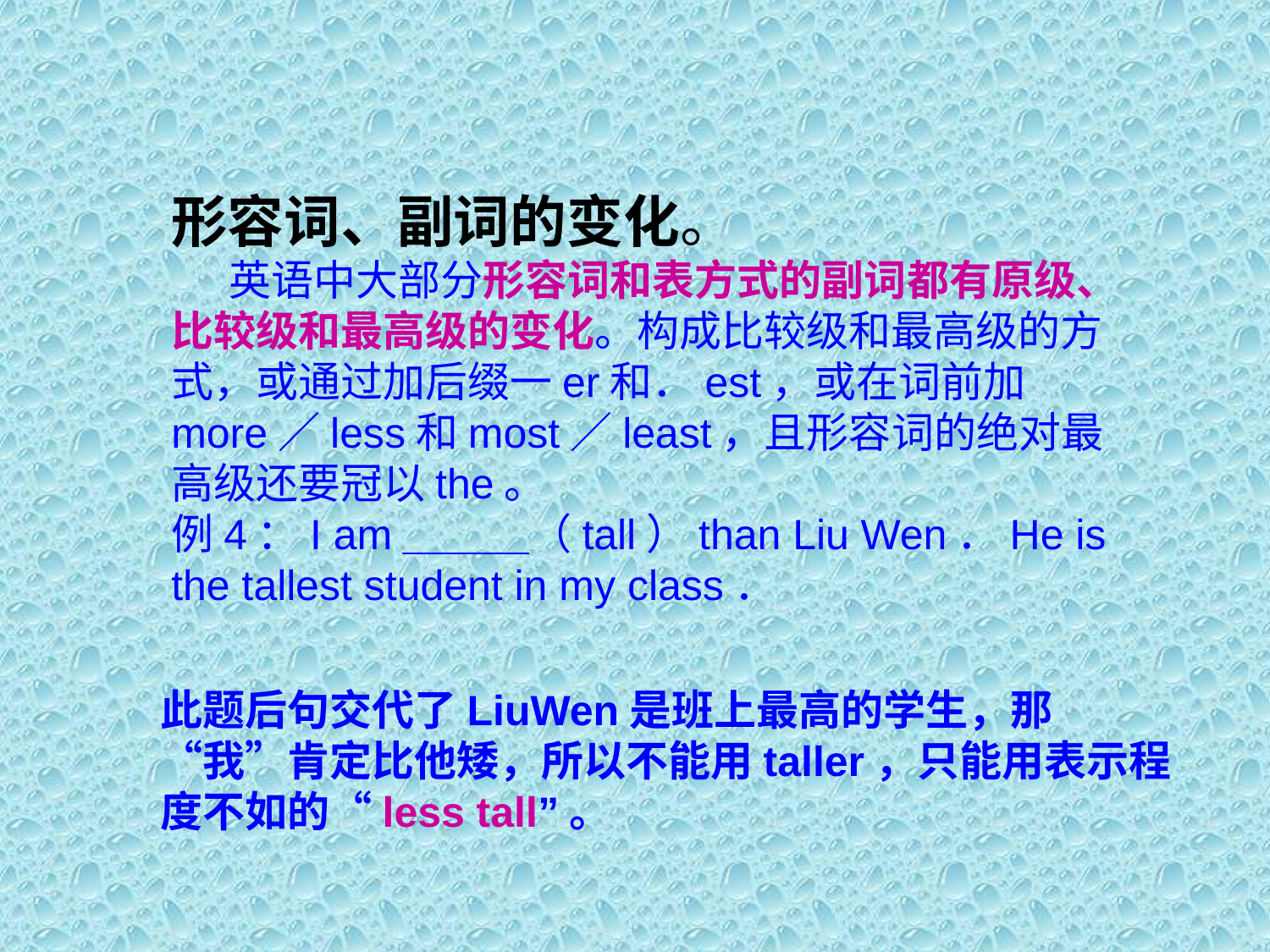

形容词、副词的变化。
       英语中大部分形容词和表方式的副词都有原级、比较级和最高级的变化。构成比较级和最高级的方式，或通过加后缀一er和．est，或在词前加more／less和most／least，且形容词的绝对最高级还要冠以the。
例4：I am＿＿＿（tall）than Liu Wen．He is the tallest student in my class．

此题后句交代了LiuWen是班上最高的学生，那“我”肯定比他矮，所以不能用taller，只能用表示程度不如的“less tall”。